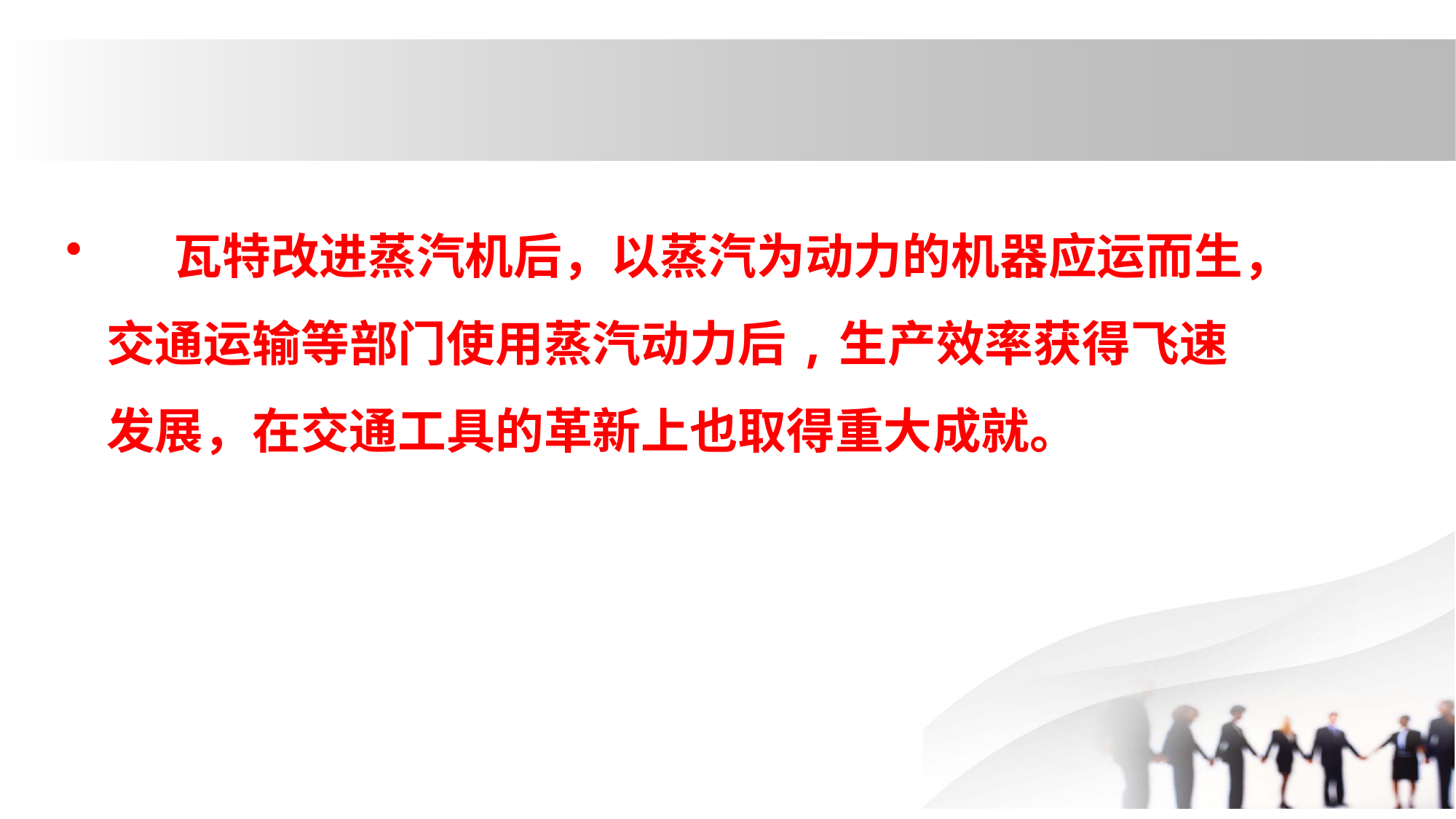

瓦特改进蒸汽机后，以蒸汽为动力的机器应运而生，交通运输等部门使用蒸汽动力后,生产效率获得飞速发展，在交通工具的革新上也取得重大成就。